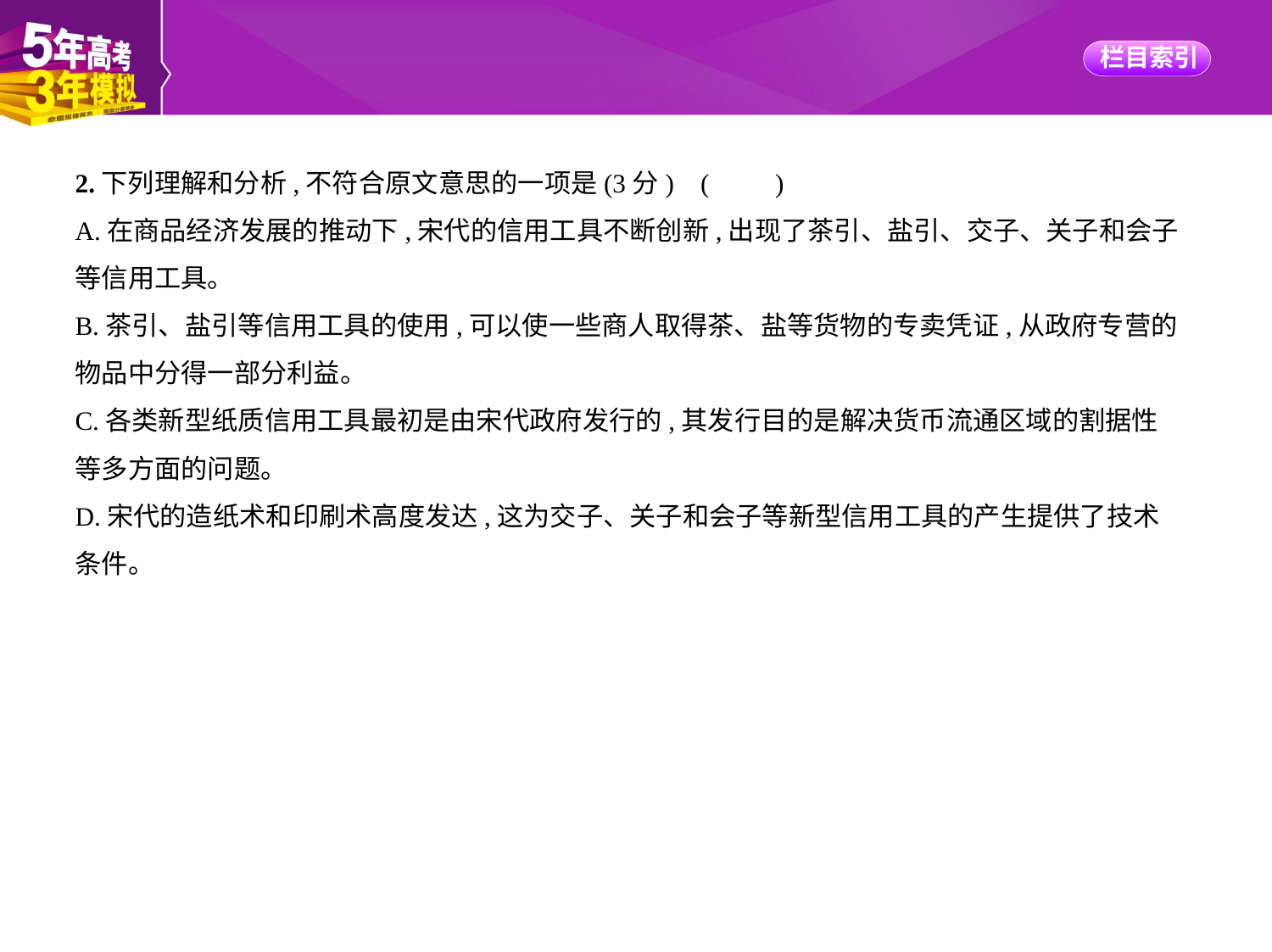

2.下列理解和分析,不符合原文意思的一项是(3分) (　　)
A.在商品经济发展的推动下,宋代的信用工具不断创新,出现了茶引、盐引、交子、关子和会子
等信用工具。
B.茶引、盐引等信用工具的使用,可以使一些商人取得茶、盐等货物的专卖凭证,从政府专营的
物品中分得一部分利益。
C.各类新型纸质信用工具最初是由宋代政府发行的,其发行目的是解决货币流通区域的割据性
等多方面的问题。
D.宋代的造纸术和印刷术高度发达,这为交子、关子和会子等新型信用工具的产生提供了技术
条件。